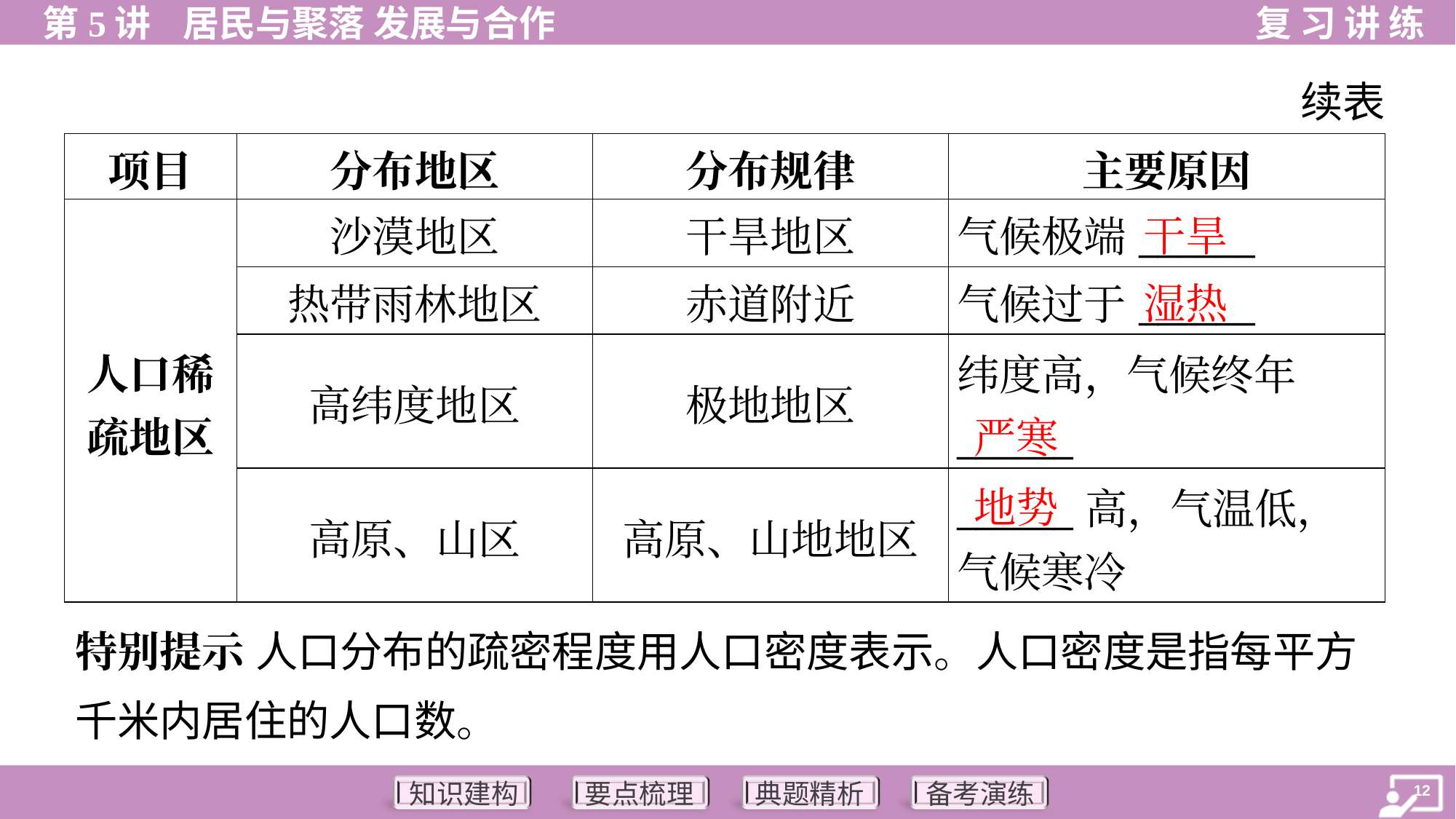

续表
| 项目 | 分布地区 | 分布规律 | 主要原因 |
| --- | --- | --- | --- |
| 人口稀 疏地区 | 沙漠地区 | 干旱地区 | 气候极端\_\_\_\_\_\_ |
|  | 热带雨林地区 | 赤道附近 | 气候过于\_\_\_\_\_\_ |
|  | 高纬度地区 | 极地地区 | 纬度高，气候终年 \_\_\_\_\_\_ |
|  | 高原、山区 | 高原、山地地区 | \_\_\_\_\_\_高，气温低， 气候寒冷 |
干旱
湿热
严寒
地势
特别提示 人口分布的疏密程度用人口密度表示。人口密度是指每平方
千米内居住的人口数。